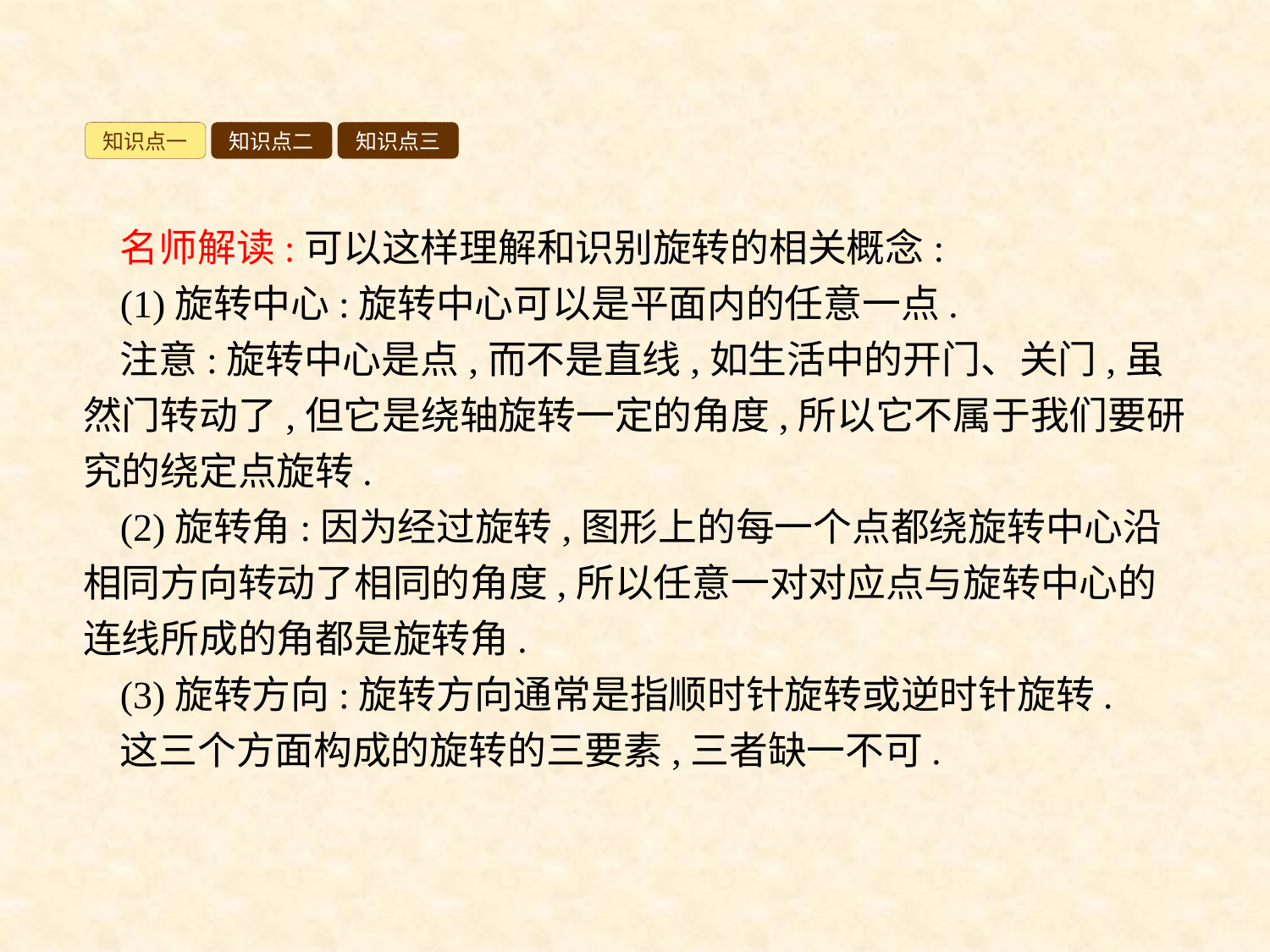

知识点一
知识点二
知识点三
名师解读:可以这样理解和识别旋转的相关概念:
(1)旋转中心:旋转中心可以是平面内的任意一点.
注意:旋转中心是点,而不是直线,如生活中的开门、关门,虽然门转动了,但它是绕轴旋转一定的角度,所以它不属于我们要研究的绕定点旋转.
(2)旋转角:因为经过旋转,图形上的每一个点都绕旋转中心沿相同方向转动了相同的角度,所以任意一对对应点与旋转中心的连线所成的角都是旋转角.
(3)旋转方向:旋转方向通常是指顺时针旋转或逆时针旋转.
这三个方面构成的旋转的三要素,三者缺一不可.